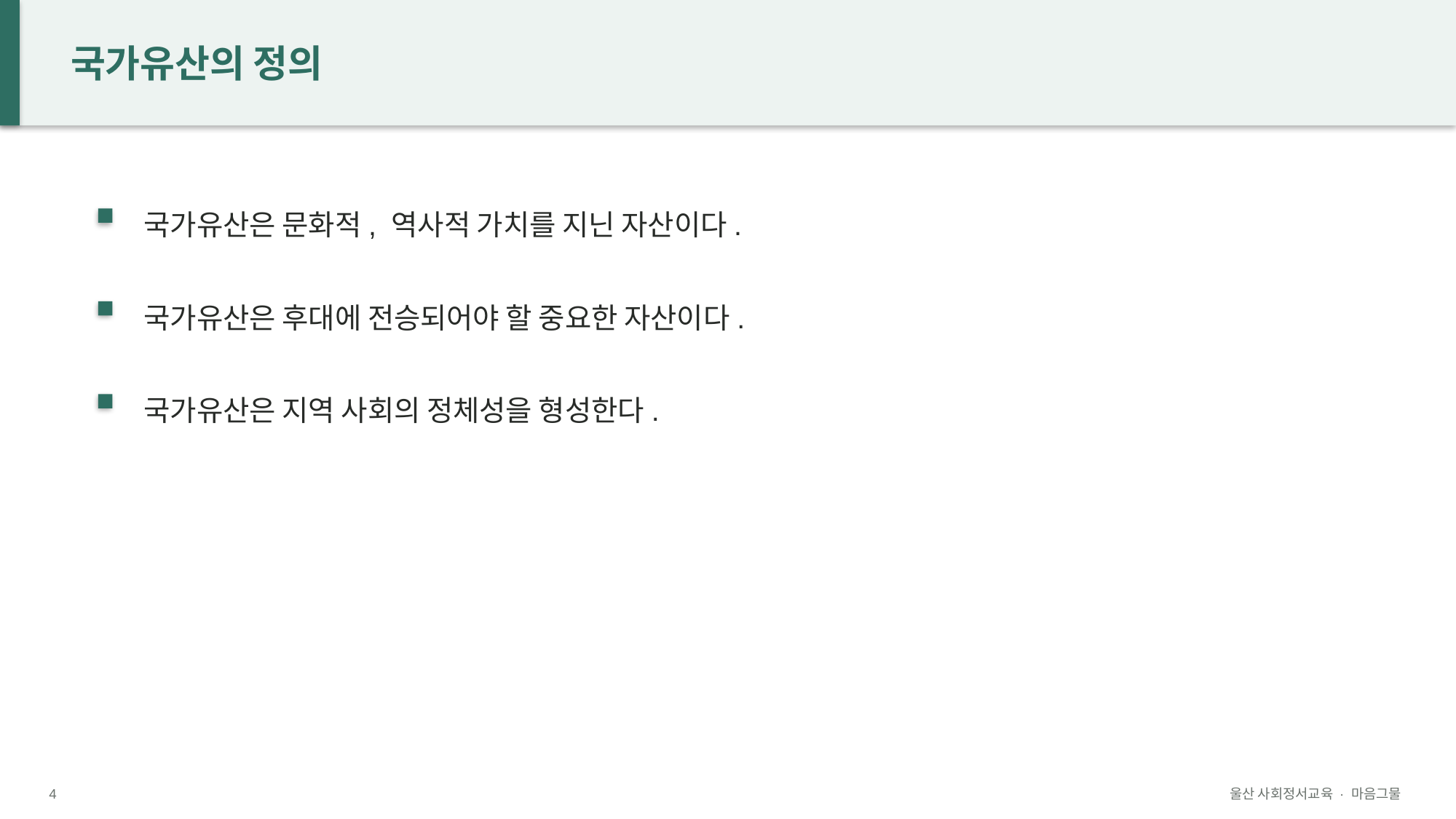

국가유산의 정의
국가유산은 문화적, 역사적 가치를 지닌 자산이다.

국가유산은 후대에 전승되어야 할 중요한 자산이다.

국가유산은 지역 사회의 정체성을 형성한다.

4
울산 사회정서교육 · 마음그물